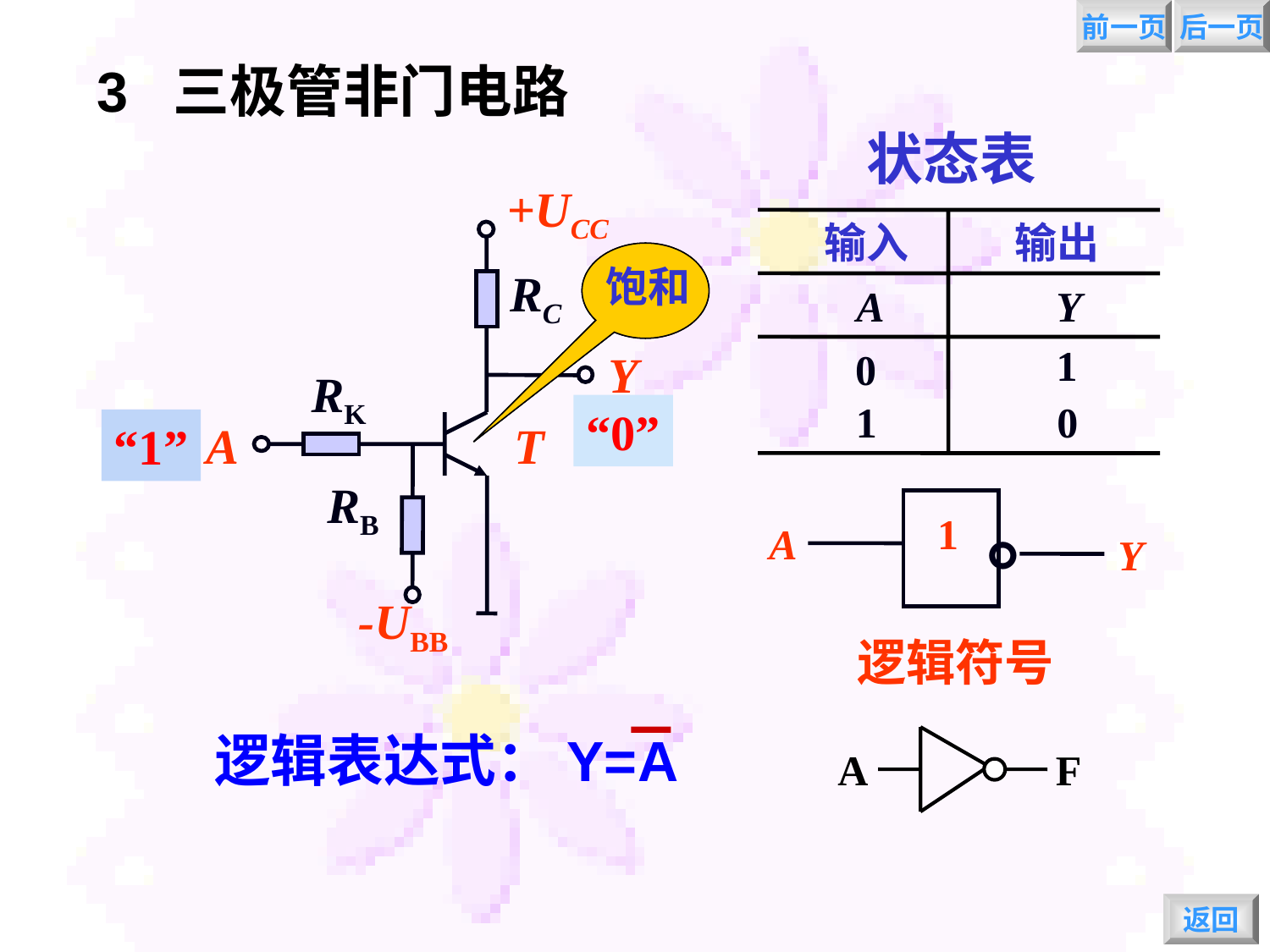

前一页
后一页
# 3  三极管非门电路
状态表

输入

输出

A
Y
1

0

+UCC

截止

饱和

RC

Y
RK

  1
  0
“1”
“0”
A
T
“1”

“0”

RB
。

1
A
Y

逻辑符号

-UBB

逻辑表达式：Y=A

A
F

返回